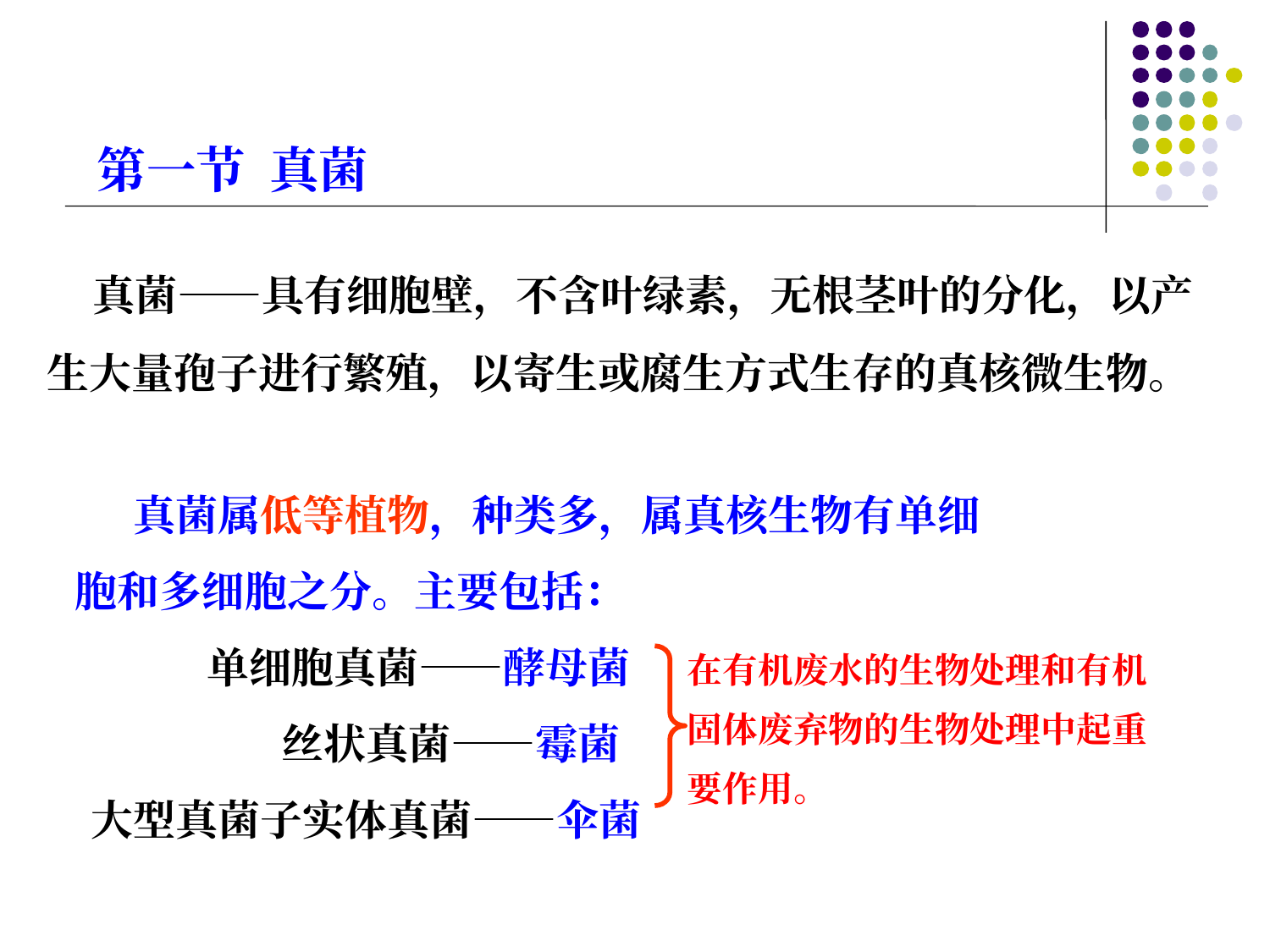

# 第一节  真菌
   真菌——具有细胞壁，不含叶绿素，无根茎叶的分化，以产生大量孢子进行繁殖，以寄生或腐生方式生存的真核微生物。

         真菌属低等植物，种类多，属真核生物有单细胞和多细胞之分。主要包括：
                单细胞真菌——酵母菌
                       丝状真菌——霉菌
     大型真菌子实体真菌——伞菌
在有机废水的生物处理和有机固体废弃物的生物处理中起重要作用。